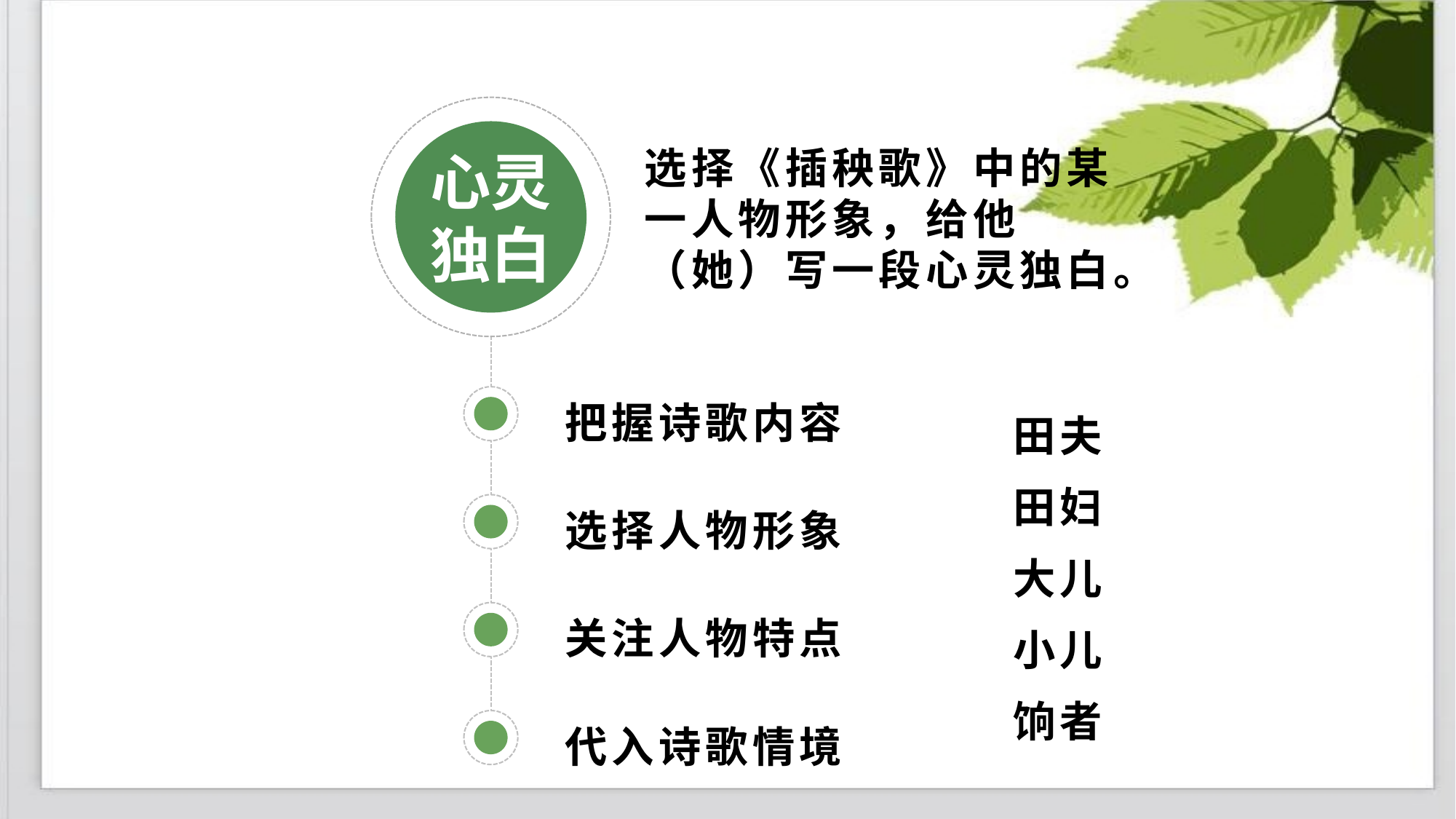

心灵
独白
选择《插秧歌》中的某一人物形象，给他（她）写一段心灵独白。
把握诗歌内容

田夫
田妇
大儿
小儿
饷者
选择人物形象

关注人物特点

代入诗歌情境